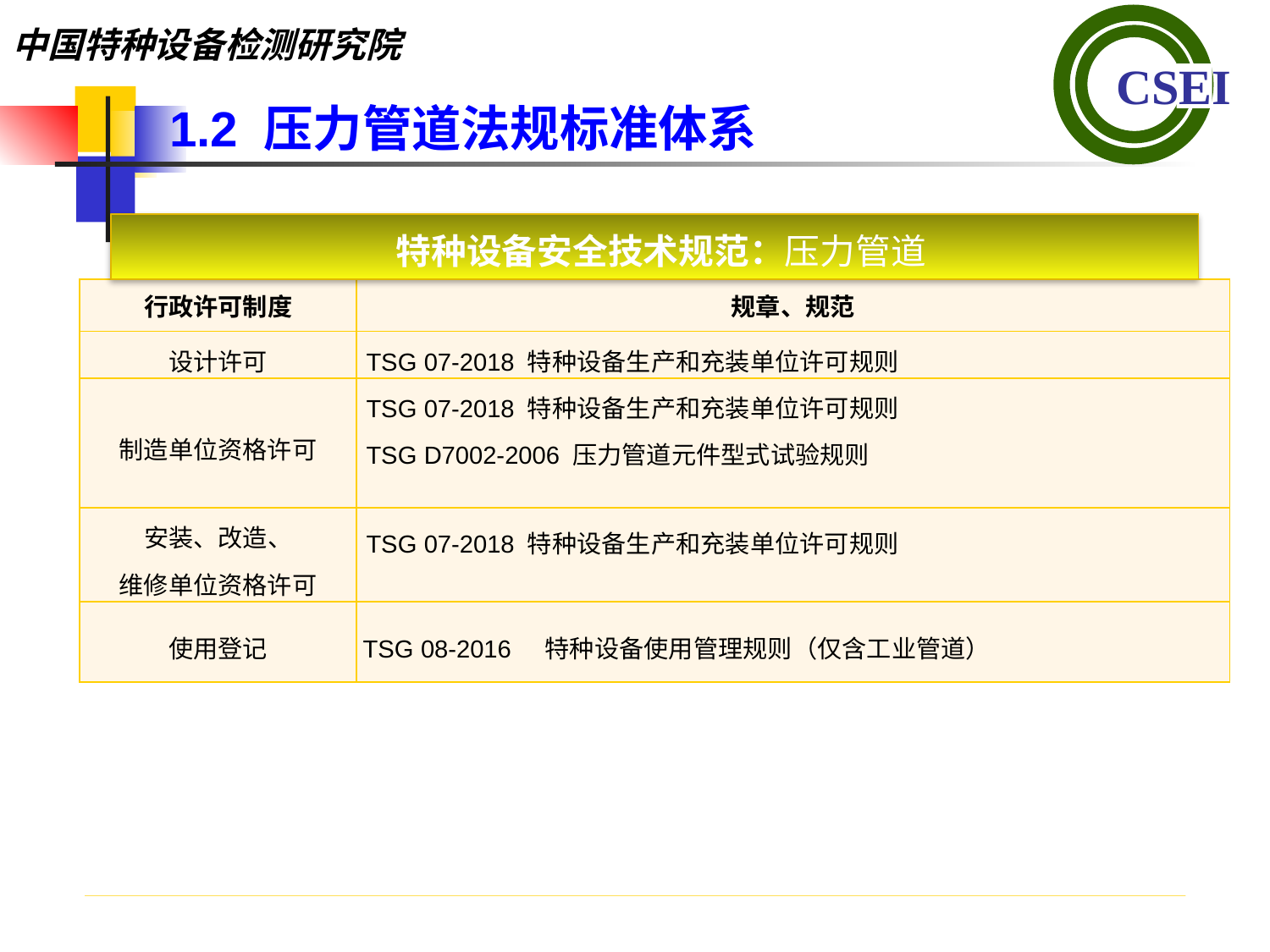

1.2 压力管道法规标准体系
特种设备安全技术规范：压力管道
| 行政许可制度 | 规章、规范 |
| --- | --- |
| 设计许可 | TSG 07-2018 特种设备生产和充装单位许可规则 |
| 制造单位资格许可 | TSG 07-2018 特种设备生产和充装单位许可规则 TSG D7002-2006 压力管道元件型式试验规则 |
| 安装、改造、 维修单位资格许可 | TSG 07-2018 特种设备生产和充装单位许可规则 |
| 使用登记 | TSG 08-2016 特种设备使用管理规则（仅含工业管道） |